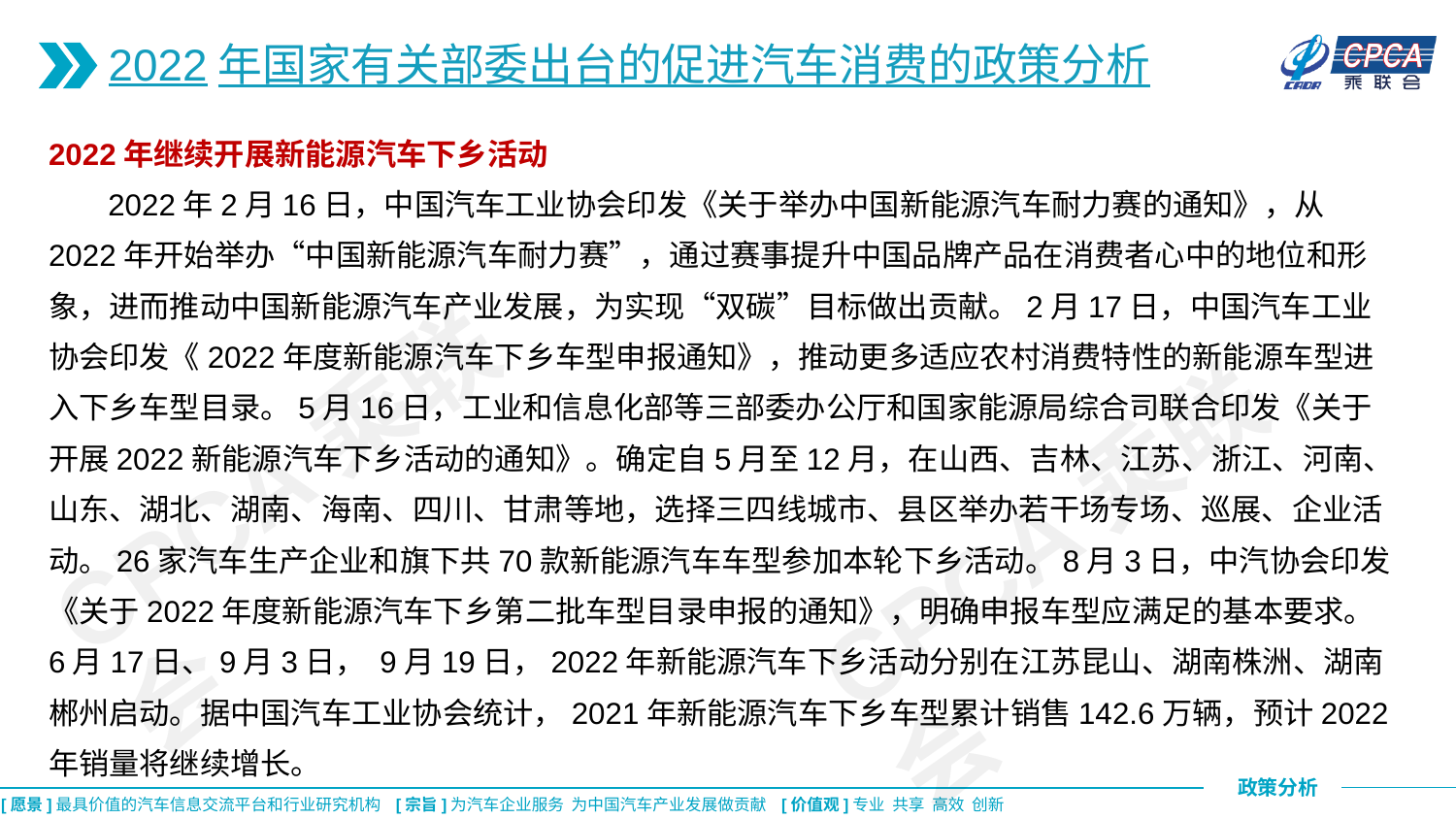

2022年国家有关部委出台的促进汽车消费的政策分析
2022年继续开展新能源汽车下乡活动
       2022年2月16日，中国汽车工业协会印发《关于举办中国新能源汽车耐力赛的通知》，从2022年开始举办“中国新能源汽车耐力赛”，通过赛事提升中国品牌产品在消费者心中的地位和形象，进而推动中国新能源汽车产业发展，为实现“双碳”目标做出贡献。2月17日，中国汽车工业协会印发《2022年度新能源汽车下乡车型申报通知》，推动更多适应农村消费特性的新能源车型进入下乡车型目录。5月16日，工业和信息化部等三部委办公厅和国家能源局综合司联合印发《关于开展2022新能源汽车下乡活动的通知》。确定自5月至12月，在山西、吉林、江苏、浙江、河南、山东、湖北、湖南、海南、四川、甘肃等地，选择三四线城市、县区举办若干场专场、巡展、企业活动。26家汽车生产企业和旗下共70款新能源汽车车型参加本轮下乡活动。8月3日，中汽协会印发《关于2022年度新能源汽车下乡第二批车型目录申报的通知》，明确申报车型应满足的基本要求。 6月17日、9月3日， 9月19日，2022年新能源汽车下乡活动分别在江苏昆山、湖南株洲、湖南郴州启动。据中国汽车工业协会统计，2021年新能源汽车下乡车型累计销售142.6万辆，预计2022年销量将继续增长。
CPCA乘联会
CPCA乘联会